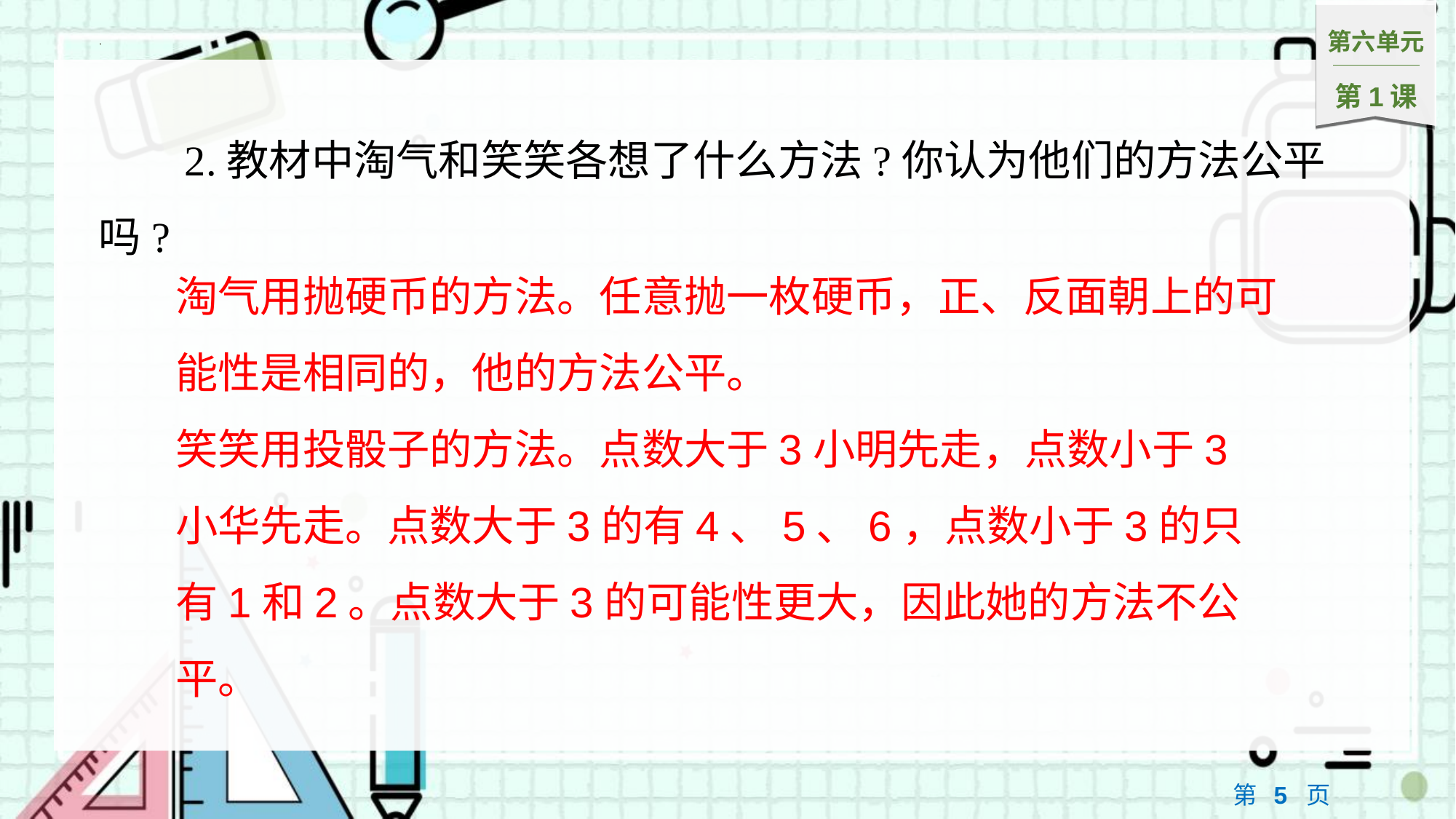

2.教材中淘气和笑笑各想了什么方法?你认为他们的方法公平吗?
淘气用抛硬币的方法。任意抛一枚硬币，正、反面朝上的可能性是相同的，他的方法公平。
笑笑用投骰子的方法。点数大于3小明先走，点数小于3小华先走。点数大于3的有4、5、6，点数小于3的只有1和2。点数大于3的可能性更大，因此她的方法不公平。